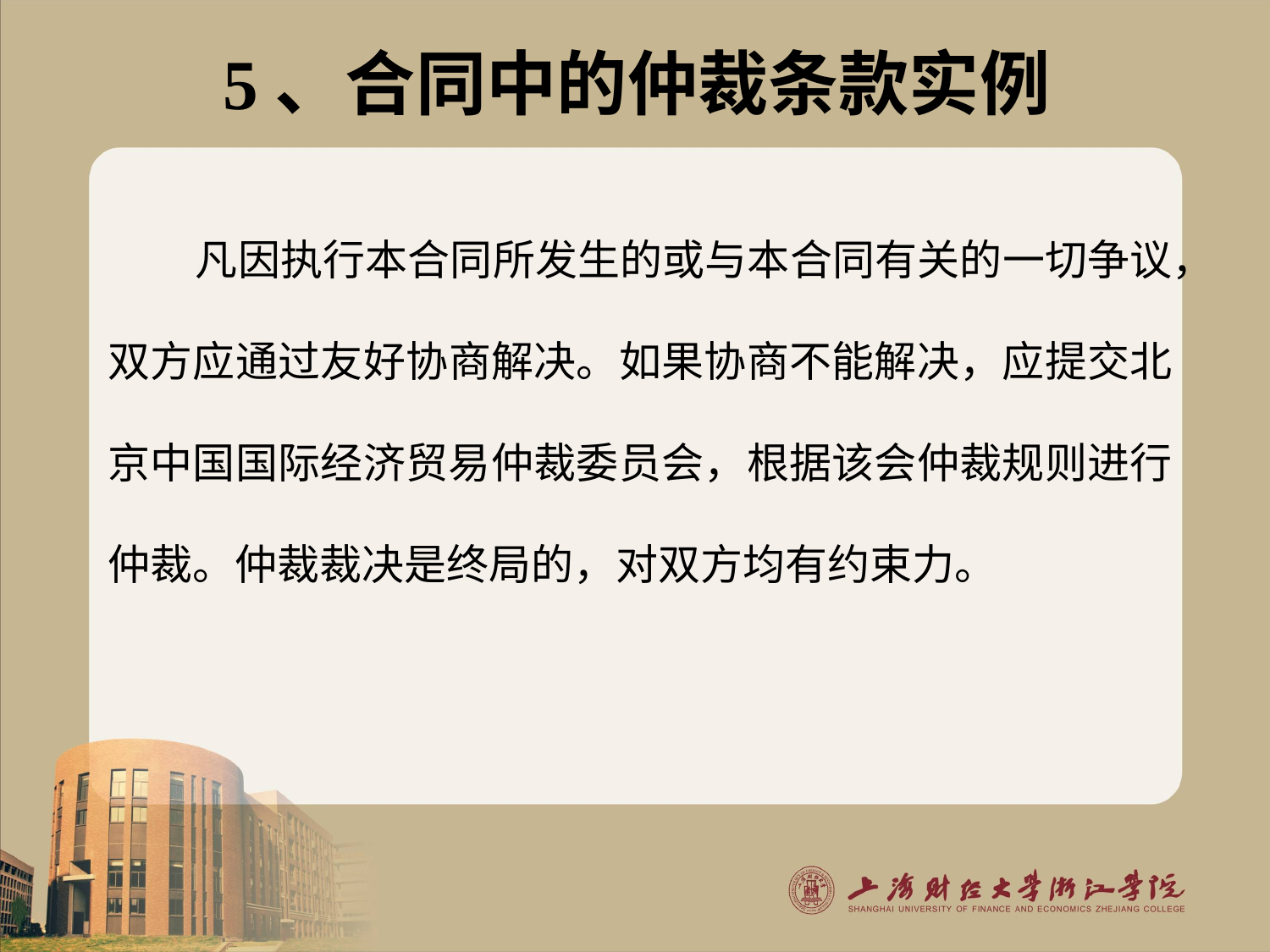

# 5、合同中的仲裁条款实例
        凡因执行本合同所发生的或与本合同有关的一切争议，双方应通过友好协商解决。如果协商不能解决，应提交北京中国国际经济贸易仲裁委员会，根据该会仲裁规则进行仲裁。仲裁裁决是终局的，对双方均有约束力。